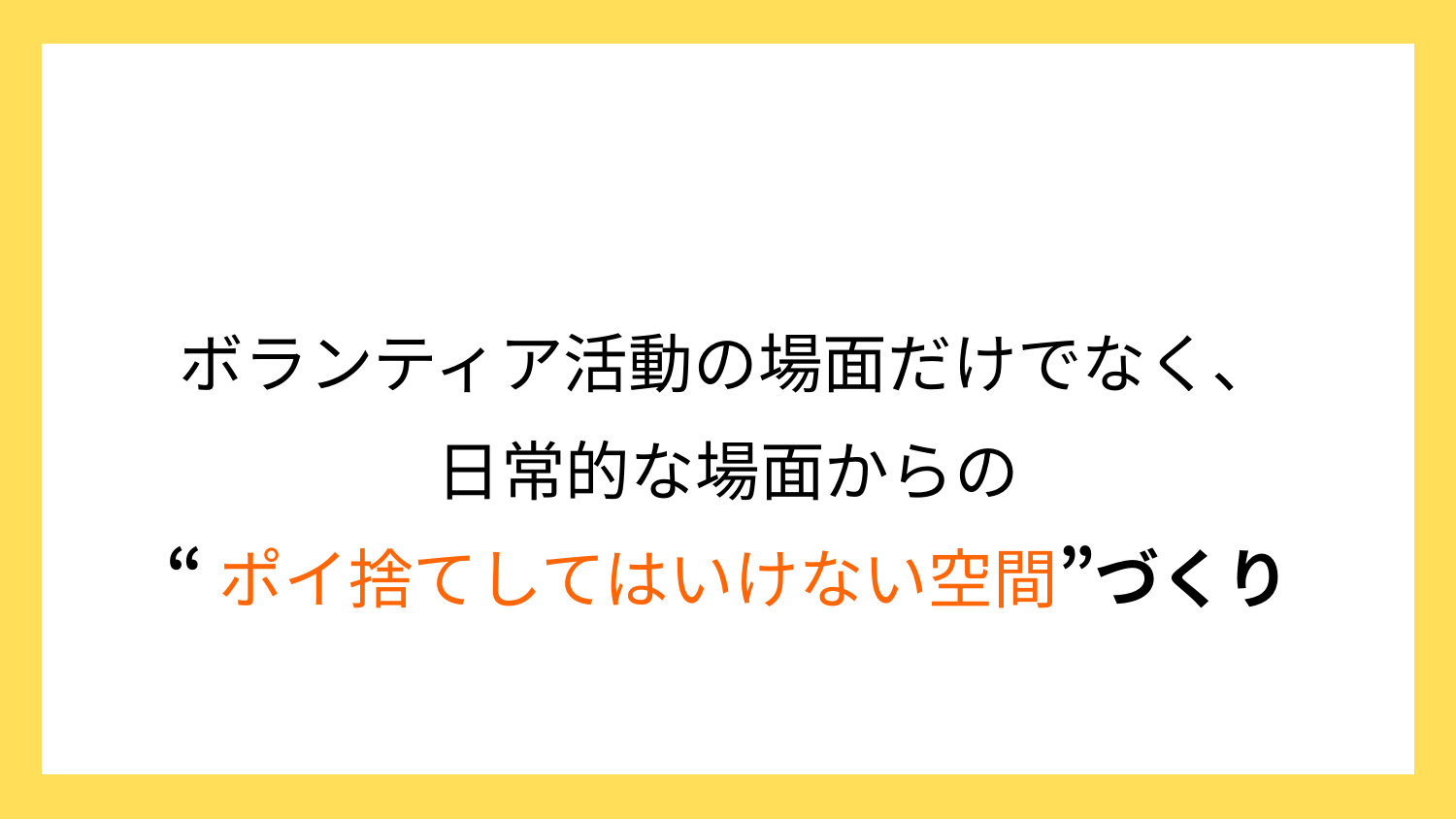

ボランティア活動の場面だけでなく、
日常的な場面からの
“ポイ捨てしてはいけない空間”づくり